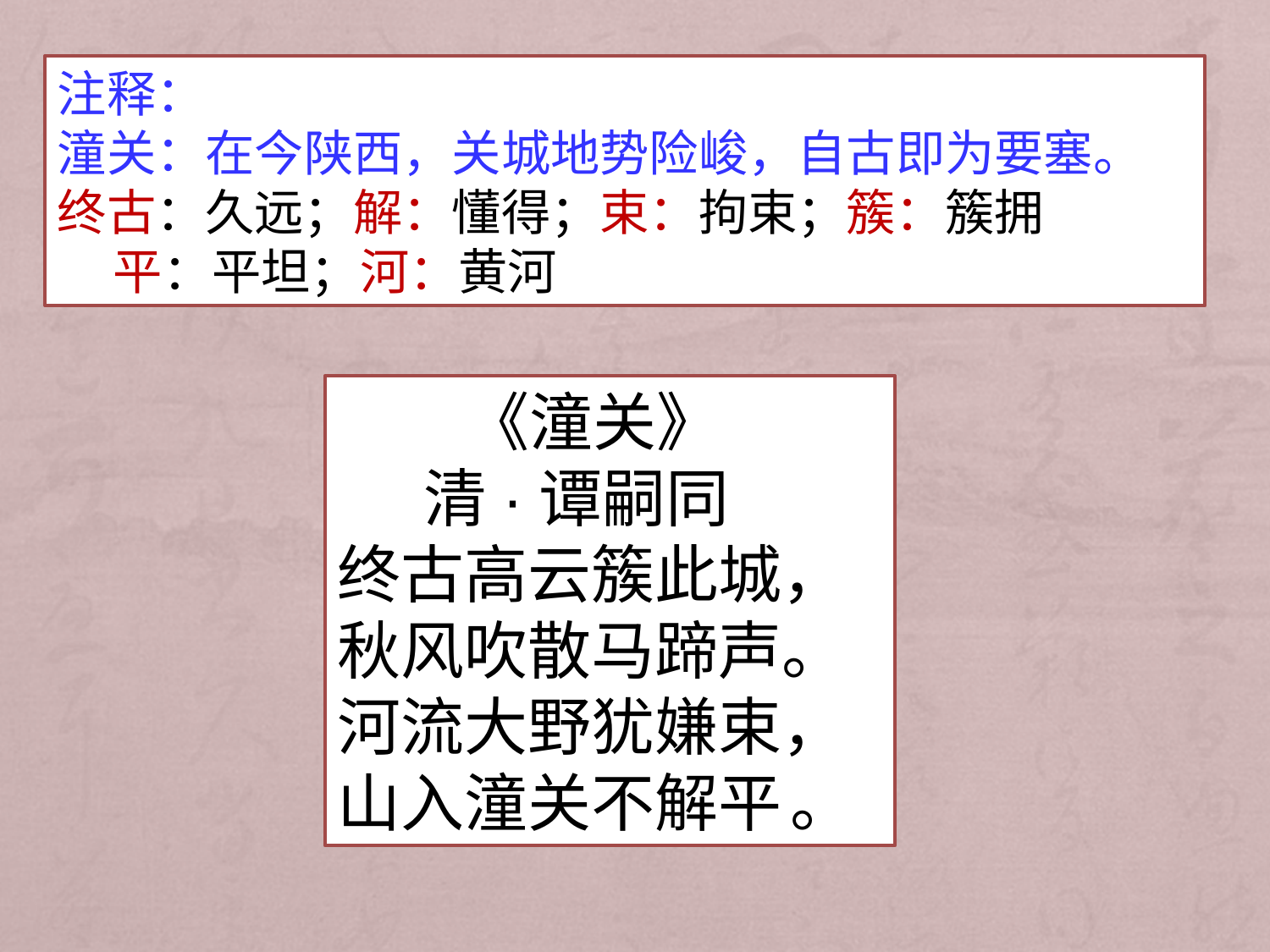

注释：
潼关：在今陕西，关城地势险峻，自古即为要塞。
终古：久远；解：懂得；束：拘束；簇：簇拥
    平：平坦；河：黄河
        《潼关》
     清·谭嗣同
终古高云簇此城，
秋风吹散马蹄声。
河流大野犹嫌束，
山入潼关不解平 。